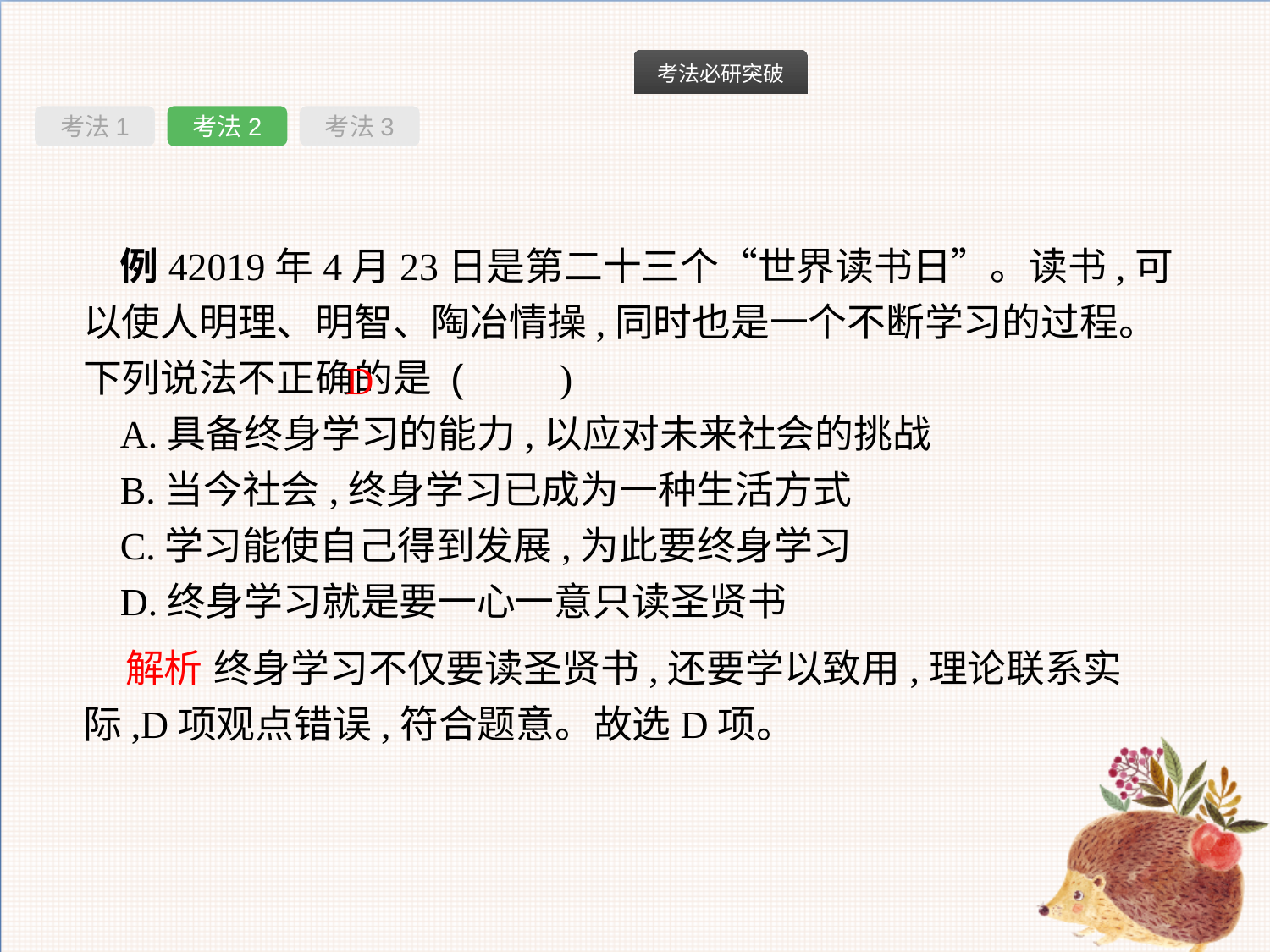

考法1
考法2
考法3
例42019年4月23日是第二十三个“世界读书日”。读书,可以使人明理、明智、陶冶情操,同时也是一个不断学习的过程。下列说法不正确的是 (　　)
A.具备终身学习的能力,以应对未来社会的挑战
B.当今社会,终身学习已成为一种生活方式
C.学习能使自己得到发展,为此要终身学习
D.终身学习就是要一心一意只读圣贤书
D
解析 终身学习不仅要读圣贤书,还要学以致用,理论联系实际,D项观点错误,符合题意。故选D项。